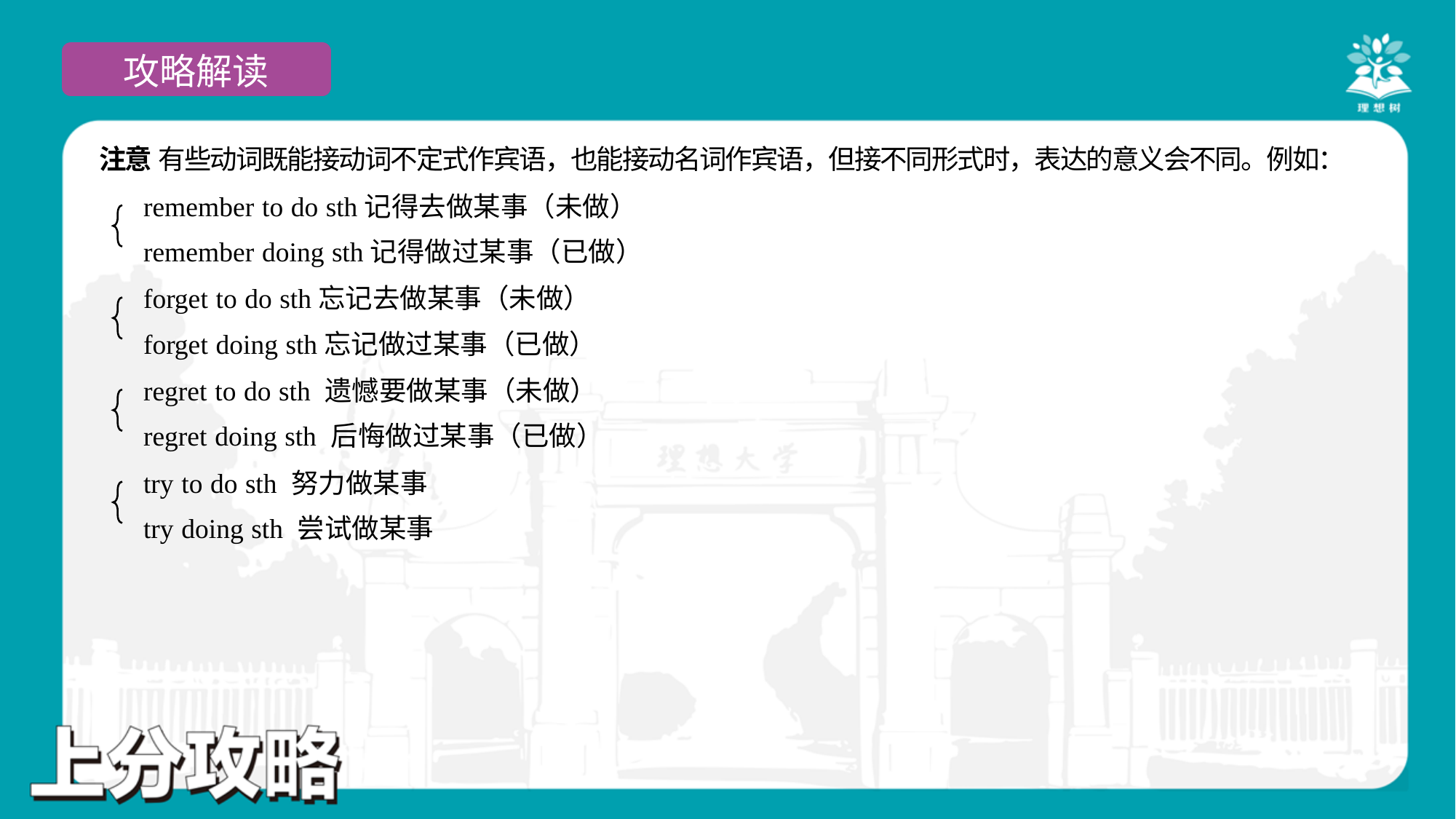

注意 有些动词既能接动词不定式作宾语，也能接动名词作宾语，但接不同形式时，表达的意义会不同。例如：
remember to do sth记得去做某事（未做）
remember doing sth记得做过某事（已做）

forget to do sth忘记去做某事（未做）
forget doing sth忘记做过某事（已做）

regret to do sth 遗憾要做某事（未做）
regret doing sth 后悔做过某事（已做）

try to do sth 努力做某事
try doing sth 尝试做某事